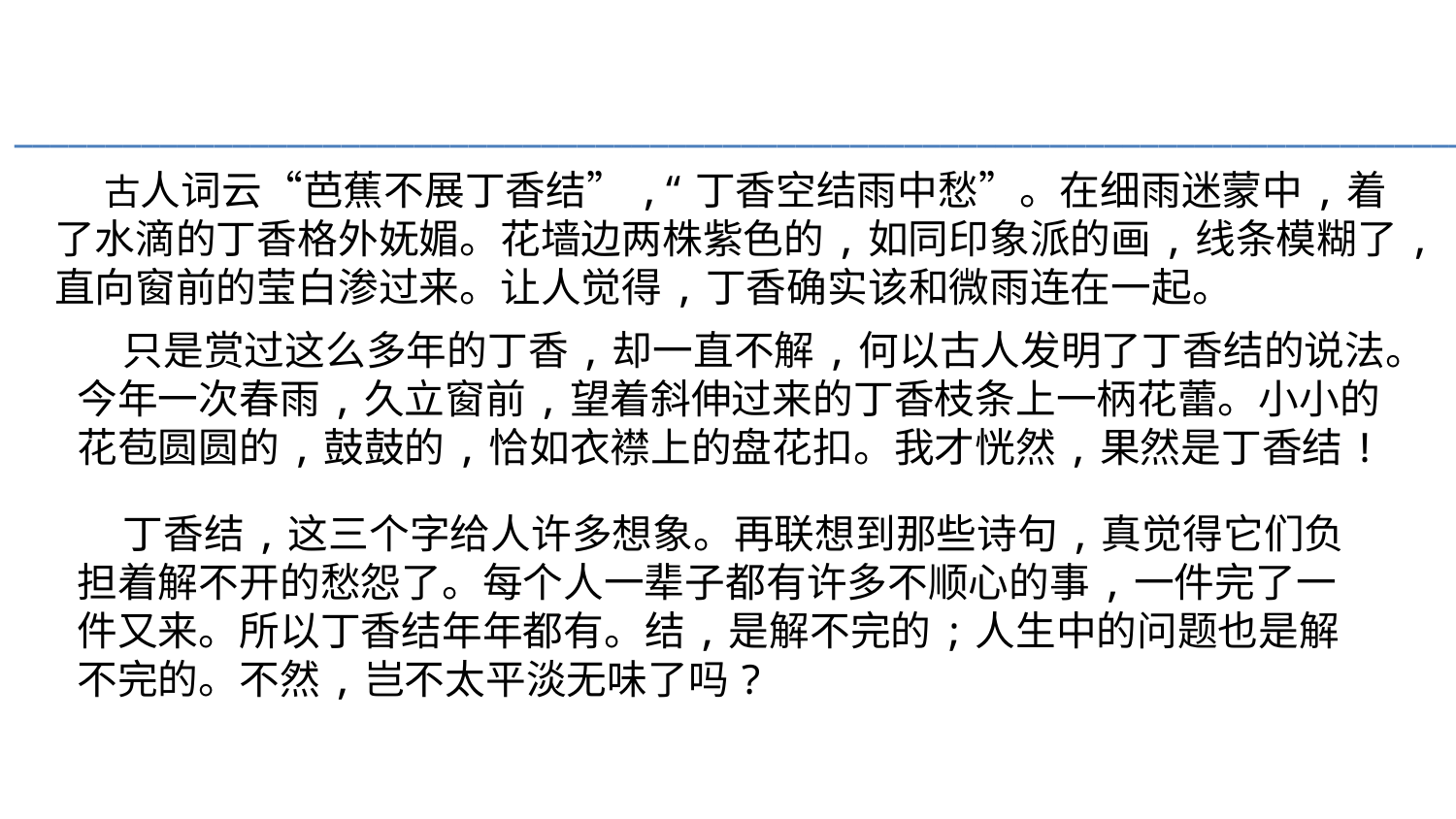

________________________________________________________________________________
     古人词云“芭蕉不展丁香结”,“丁香空结雨中愁”。在细雨迷蒙中,着了水滴的丁香格外妩媚。花墙边两株紫色的,如同印象派的画,线条模糊了,直向窗前的莹白渗过来。让人觉得,丁香确实该和微雨连在一起。
    只是赏过这么多年的丁香,却一直不解,何以古人发明了丁香结的说法。今年一次春雨,久立窗前,望着斜伸过来的丁香枝条上一柄花蕾。小小的花苞圆圆的,鼓鼓的,恰如衣襟上的盘花扣。我才恍然,果然是丁香结!
    丁香结,这三个字给人许多想象。再联想到那些诗句,真觉得它们负担着解不开的愁怨了。每个人一辈子都有许多不顺心的事,一件完了一件又来。所以丁香结年年都有。结,是解不完的;人生中的问题也是解不完的。不然,岂不太平淡无味了吗?